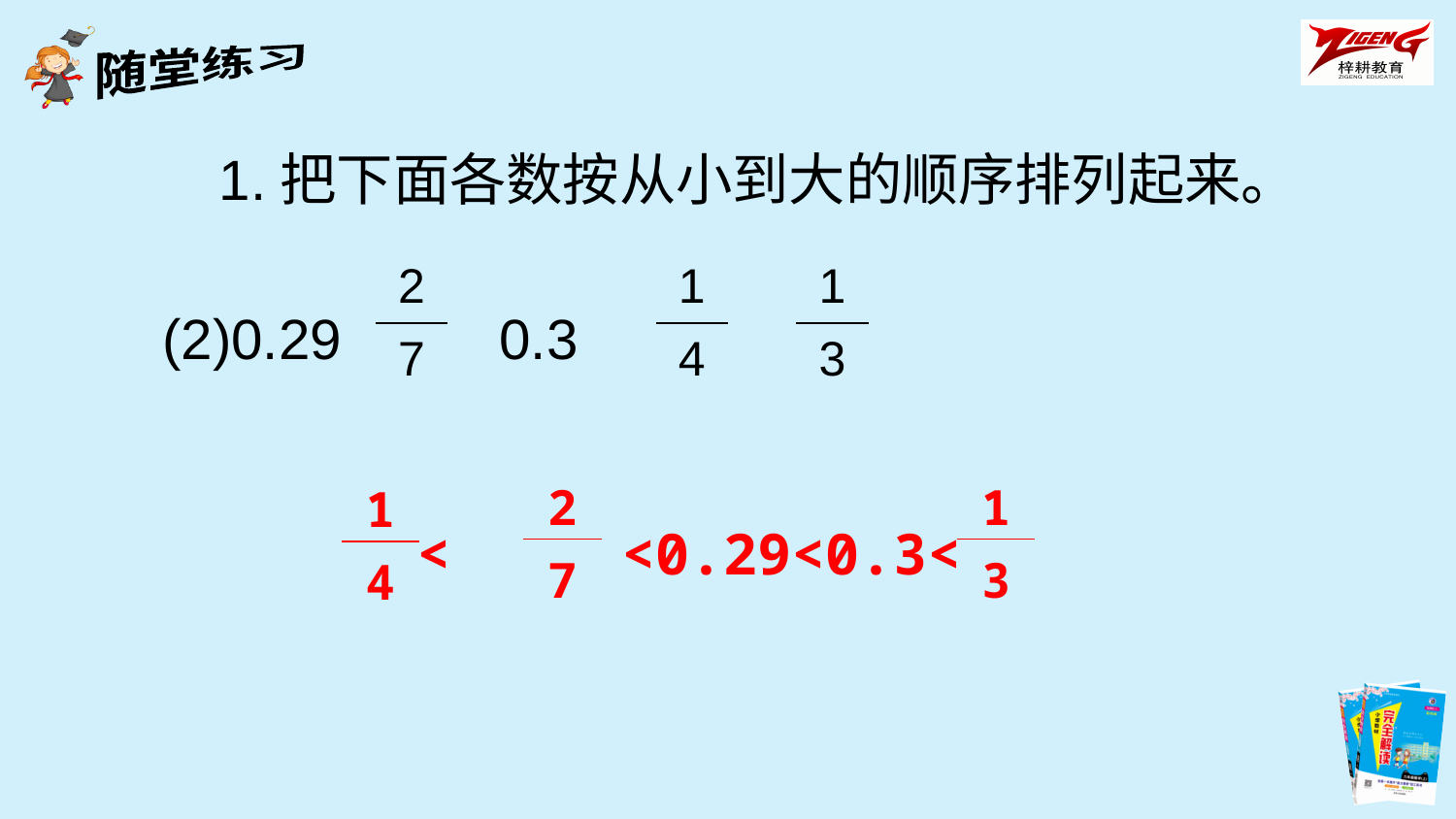

1.把下面各数按从小到大的顺序排列起来。
| 2 |
| --- |
| 7 |
| 1 |
| --- |
| 4 |
| 1 |
| --- |
| 3 |
(2)0.29          0.3
| 2 |
| --- |
| 7 |
| 1 |
| --- |
| 3 |
| 1 |
| --- |
| 4 |
<     <0.29<0.3<